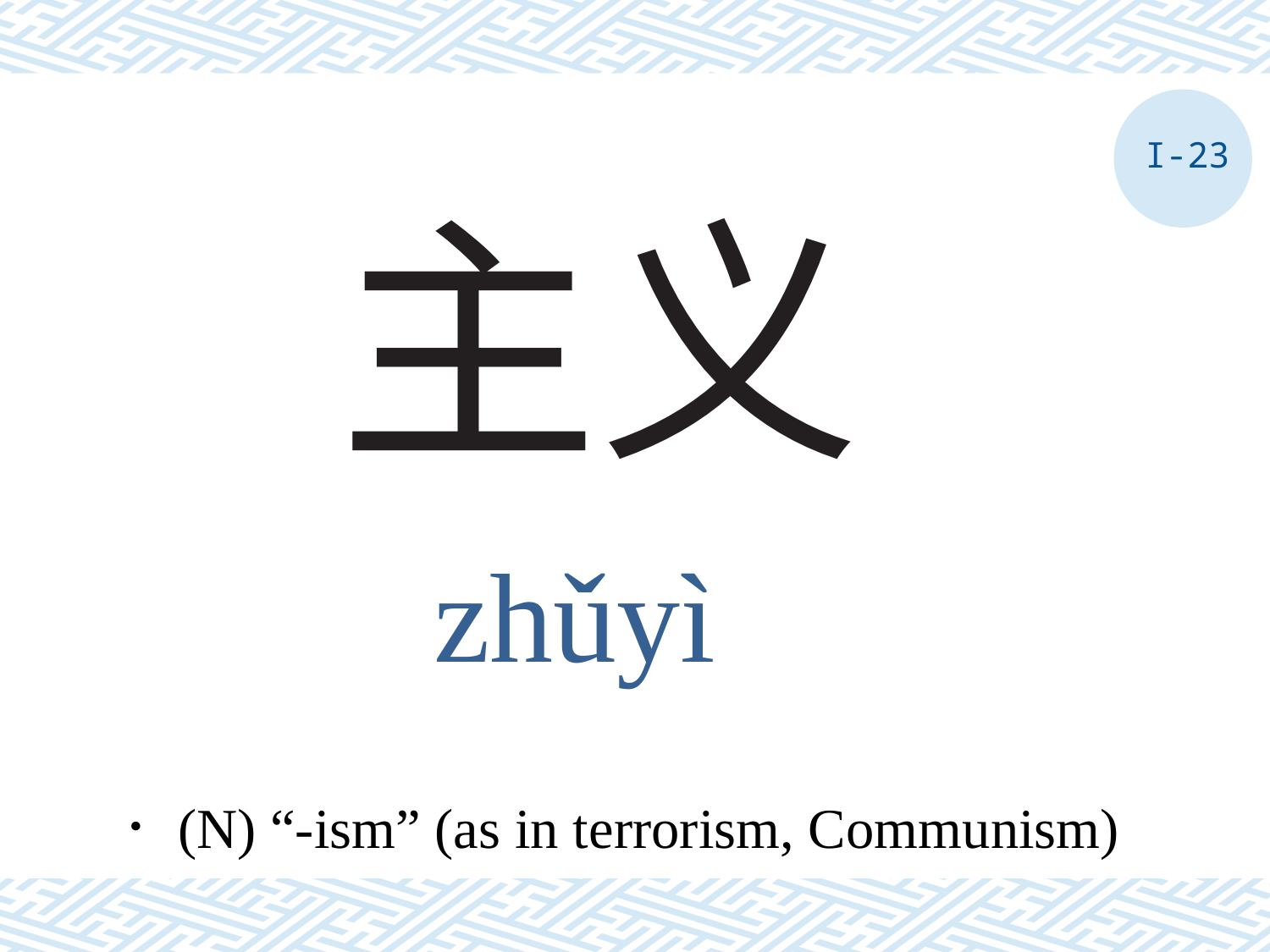

I-23

# 主义
zhǔyì
．(N) “-ism” (as in terrorism, Communism)